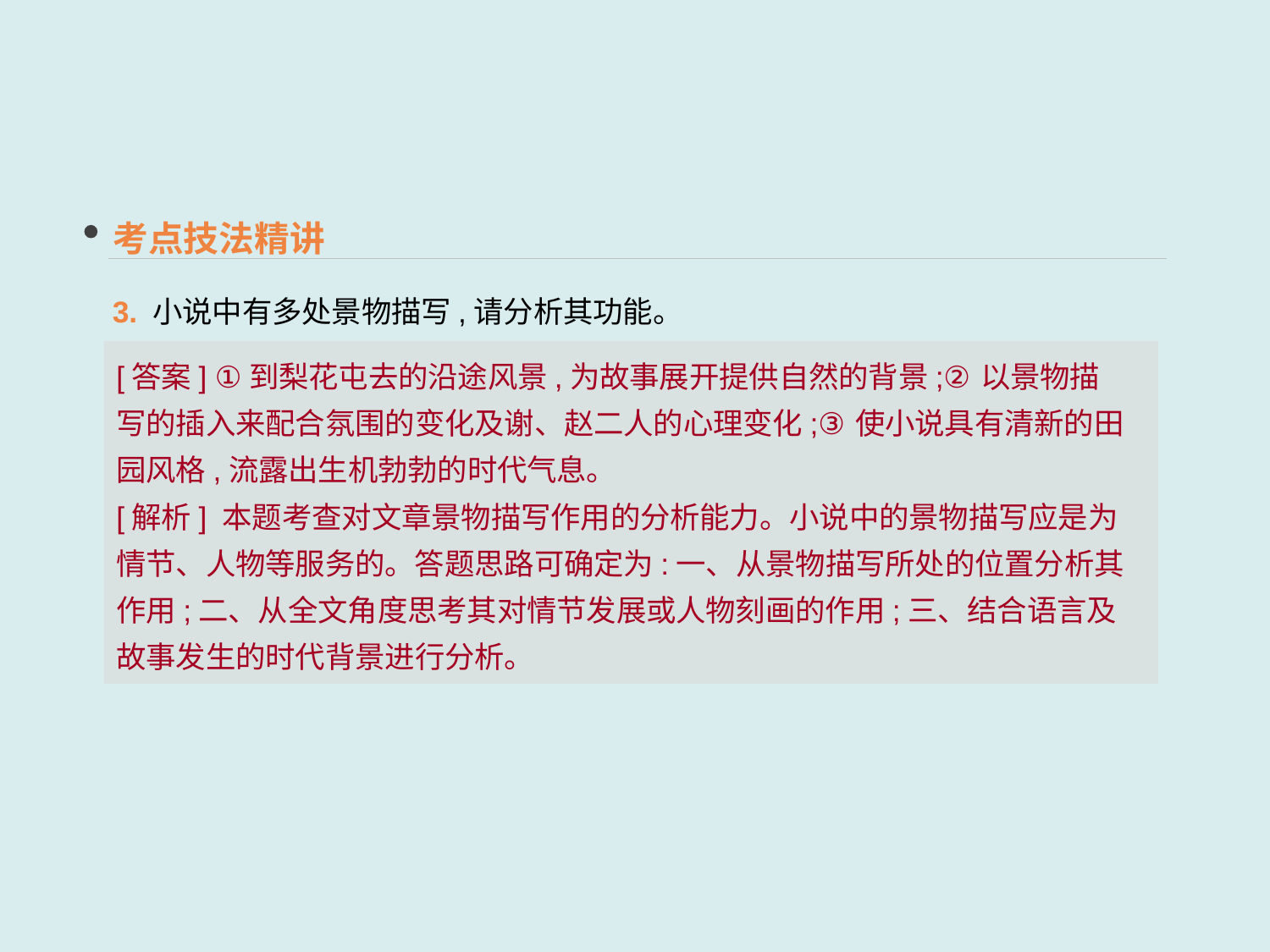

考点技法精讲

3. 小说中有多处景物描写,请分析其功能。

[答案] ①到梨花屯去的沿途风景,为故事展开提供自然的背景;②以景物描写的插入来配合氛围的变化及谢、赵二人的心理变化;③使小说具有清新的田园风格,流露出生机勃勃的时代气息。
[解析] 本题考查对文章景物描写作用的分析能力。小说中的景物描写应是为情节、人物等服务的。答题思路可确定为:一、从景物描写所处的位置分析其作用;二、从全文角度思考其对情节发展或人物刻画的作用;三、结合语言及故事发生的时代背景进行分析。